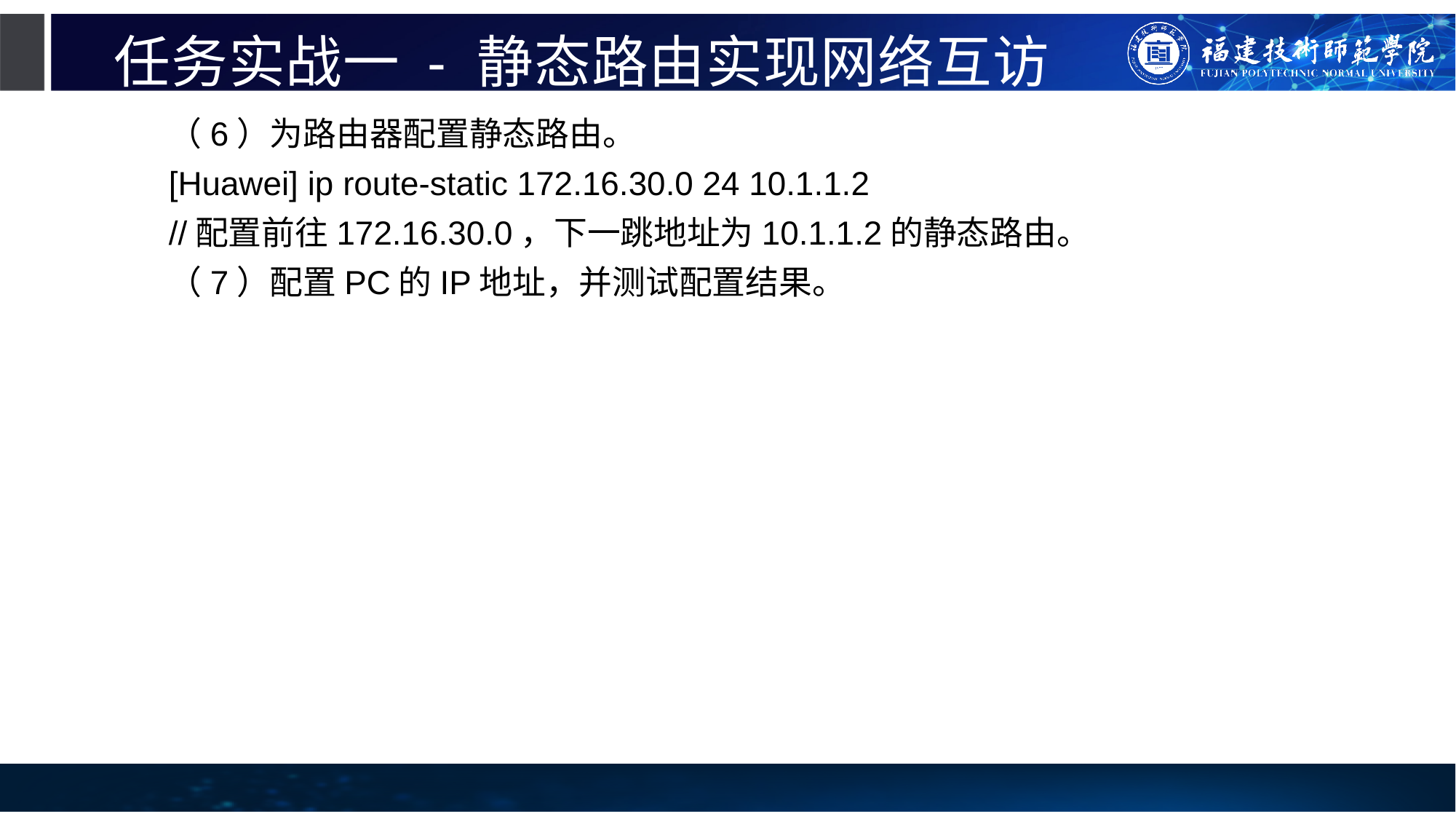

# 任务实战一 - 静态路由实现网络互访
（6）为路由器配置静态路由。
[Huawei] ip route-static 172.16.30.0 24 10.1.1.2
//配置前往172.16.30.0，下一跳地址为10.1.1.2的静态路由。
（7）配置PC的IP地址，并测试配置结果。